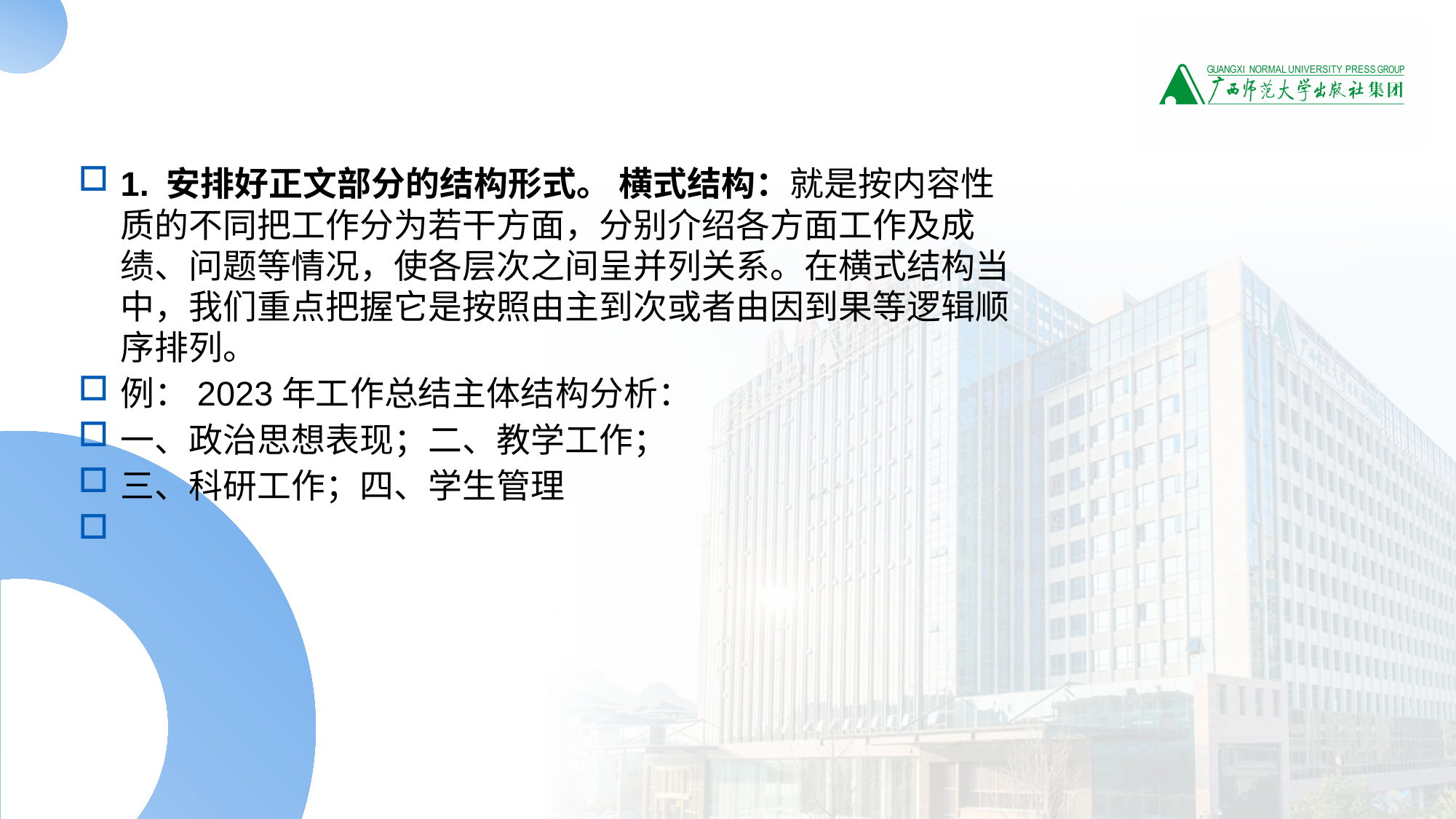

#
1. 安排好正文部分的结构形式。 横式结构：就是按内容性质的不同把工作分为若干方面，分别介绍各方面工作及成绩、问题等情况，使各层次之间呈并列关系。在横式结构当中，我们重点把握它是按照由主到次或者由因到果等逻辑顺序排列。
例：2023年工作总结主体结构分析：
一、政治思想表现；二、教学工作；
三、科研工作；四、学生管理